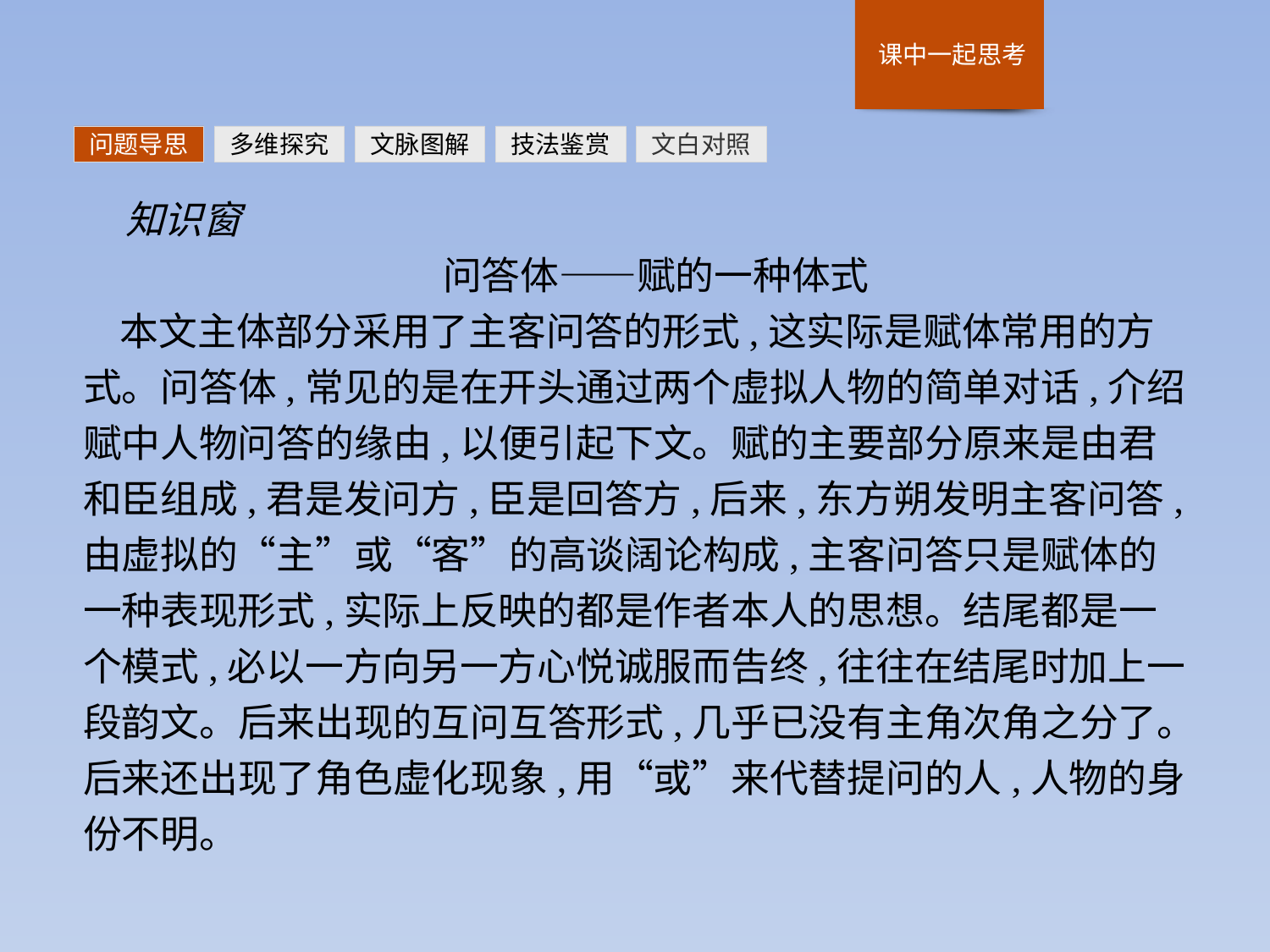

问题导思
多维探究
文脉图解
技法鉴赏
文白对照
知识窗
问答体——赋的一种体式
本文主体部分采用了主客问答的形式,这实际是赋体常用的方式。问答体,常见的是在开头通过两个虚拟人物的简单对话,介绍赋中人物问答的缘由,以便引起下文。赋的主要部分原来是由君和臣组成,君是发问方,臣是回答方,后来,东方朔发明主客问答,由虚拟的“主”或“客”的高谈阔论构成,主客问答只是赋体的一种表现形式,实际上反映的都是作者本人的思想。结尾都是一个模式,必以一方向另一方心悦诚服而告终,往往在结尾时加上一段韵文。后来出现的互问互答形式,几乎已没有主角次角之分了。后来还出现了角色虚化现象,用“或”来代替提问的人,人物的身份不明。